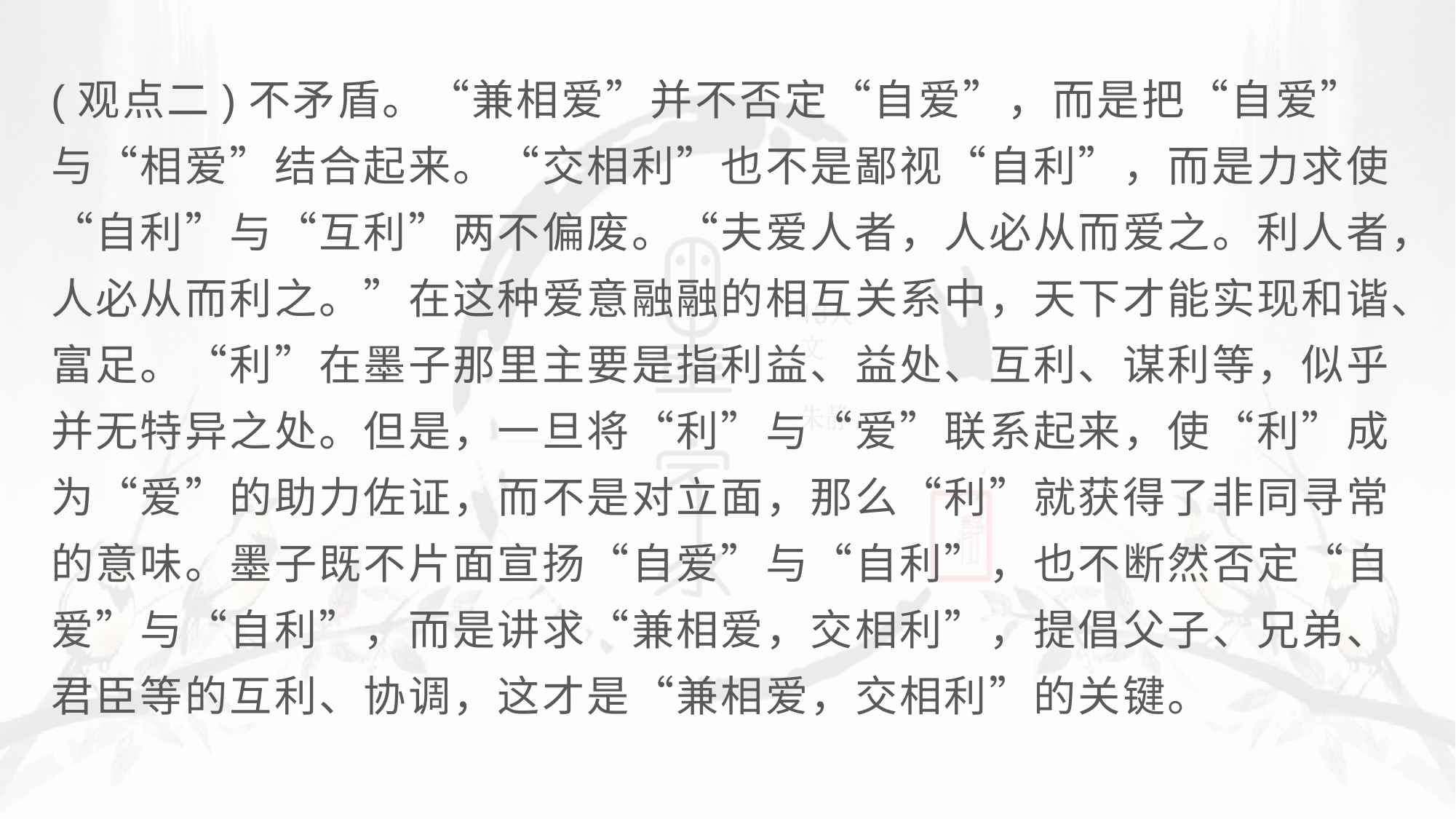

(观点二)不矛盾。“兼相爱”并不否定“自爱”，而是把“自爱”与“相爱”结合起来。“交相利”也不是鄙视“自利”，而是力求使“自利”与“互利”两不偏废。“夫爱人者，人必从而爱之。利人者，人必从而利之。”在这种爱意融融的相互关系中，天下才能实现和谐、富足。“利”在墨子那里主要是指利益、益处、互利、谋利等，似乎并无特异之处。但是，一旦将“利”与“爱”联系起来，使“利”成为“爱”的助力佐证，而不是对立面，那么“利”就获得了非同寻常的意味。墨子既不片面宣扬“自爱”与“自利”，也不断然否定“自爱”与“自利”，而是讲求“兼相爱，交相利”，提倡父子、兄弟、君臣等的互利、协调，这才是“兼相爱，交相利”的关键。